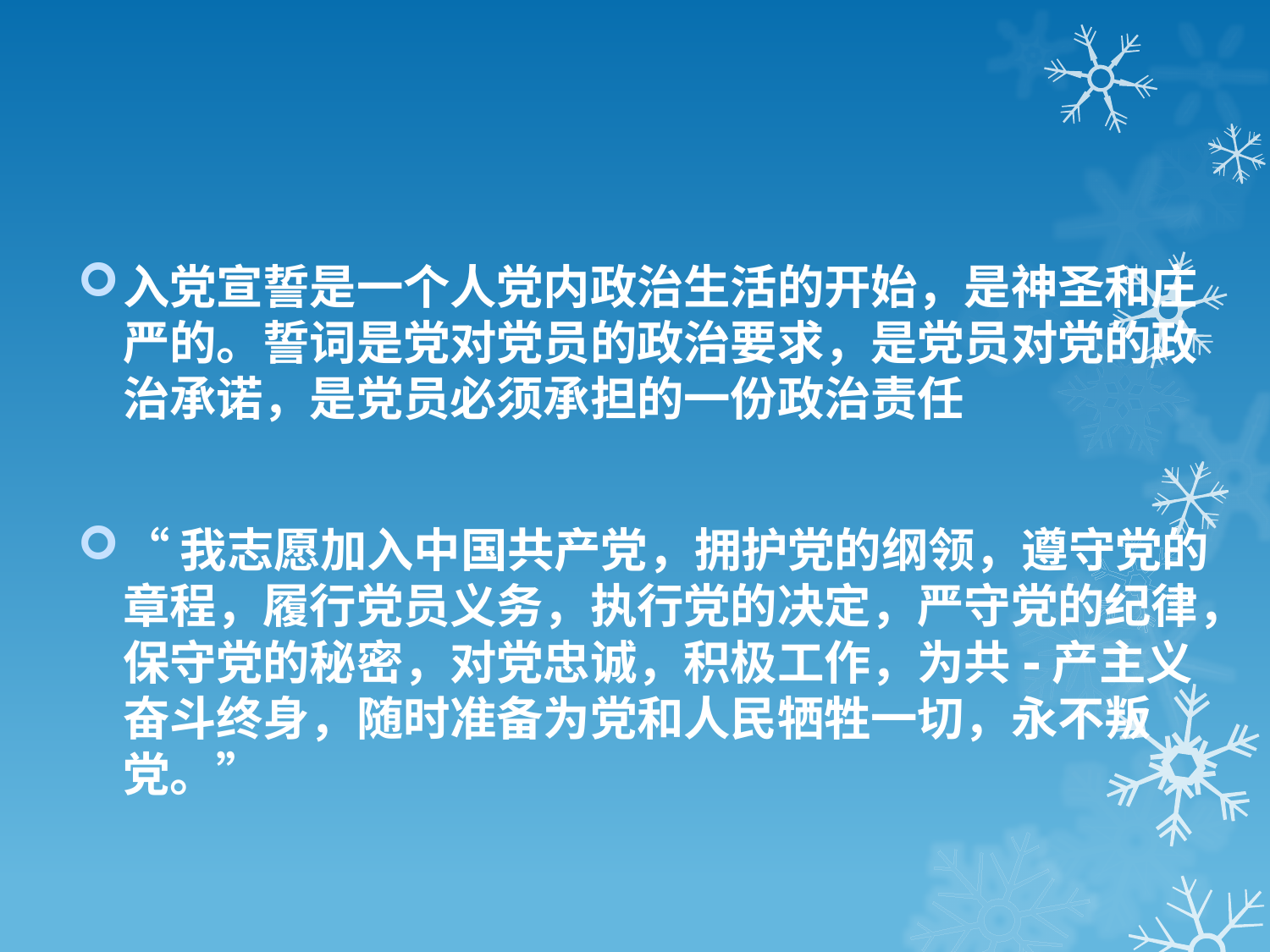

#
入党宣誓是一个人党内政治生活的开始，是神圣和庄严的。誓词是党对党员的政治要求，是党员对党的政治承诺，是党员必须承担的一份政治责任

“我志愿加入中国共产党，拥护党的纲领，遵守党的章程，履行党员义务，执行党的决定，严守党的纪律，保守党的秘密，对党忠诚，积极工作，为共-产主义奋斗终身，随时准备为党和人民牺牲一切，永不叛党。”